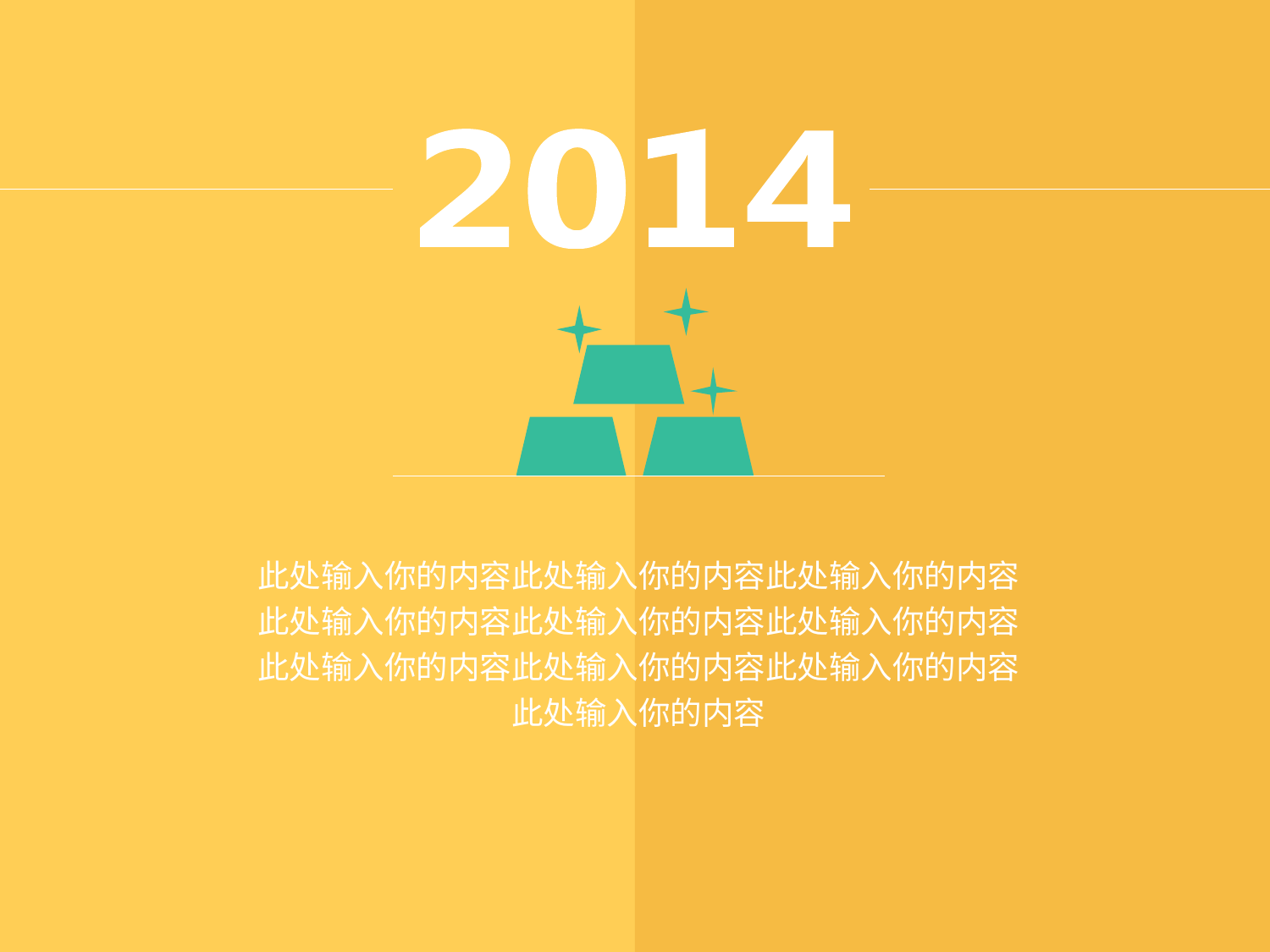

此处输入你的内容此处输入你的内容此处输入你的内容此处输入你的内容此处输入你的内容此处输入你的内容此处输入你的内容此处输入你的内容此处输入你的内容此处输入你的内容